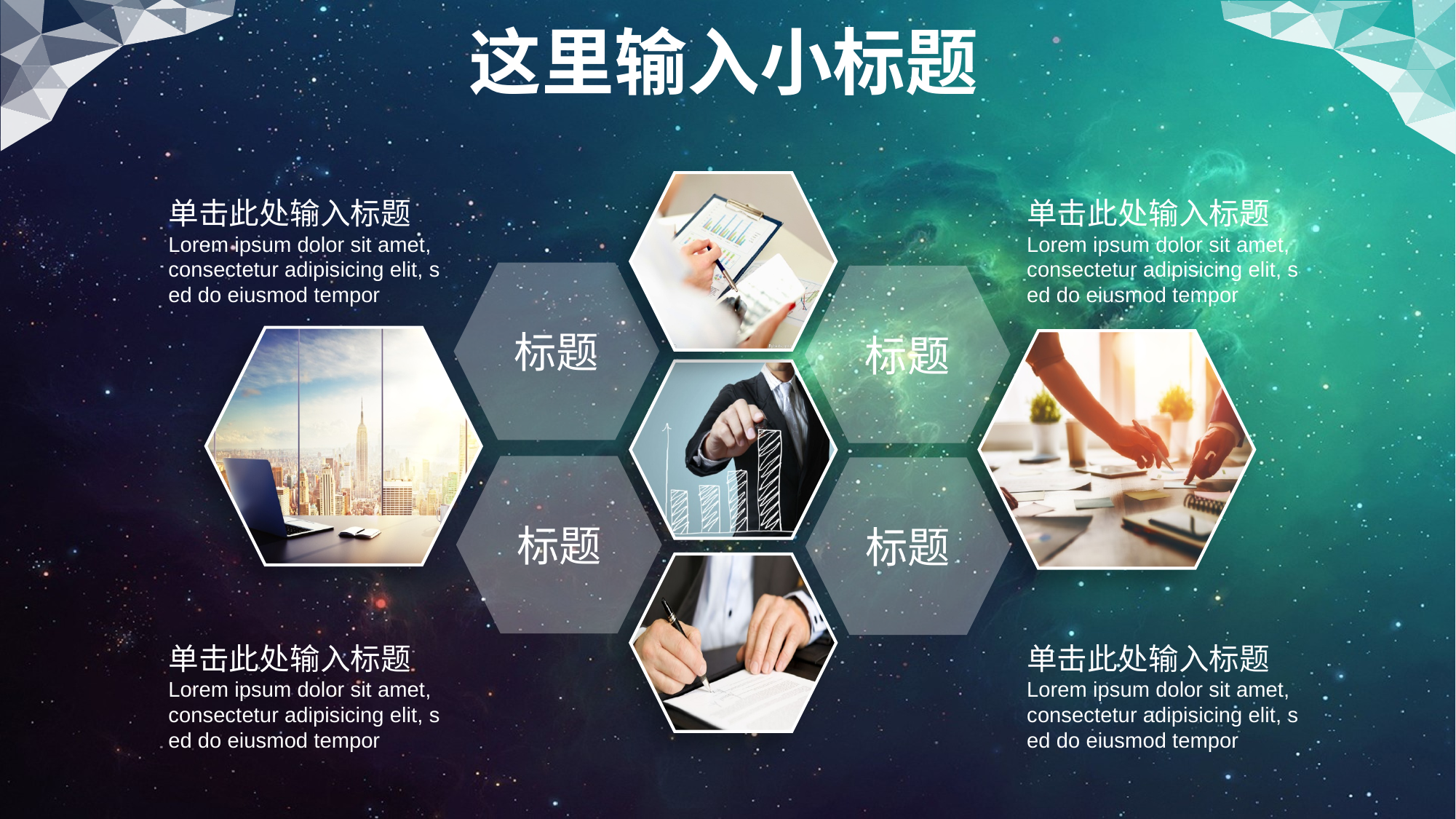

这里输入小标题

单击此处输入标题
Lorem ipsum dolor sit amet,
consectetur adipisicing elit, s
ed do eiusmod tempor
单击此处输入标题
Lorem ipsum dolor sit amet,
consectetur adipisicing elit, s
ed do eiusmod tempor
标题
标题

标题
标题

单击此处输入标题
Lorem ipsum dolor sit amet,
consectetur adipisicing elit, s
ed do eiusmod tempor
单击此处输入标题
Lorem ipsum dolor sit amet,
consectetur adipisicing elit, s
ed do eiusmod tempor